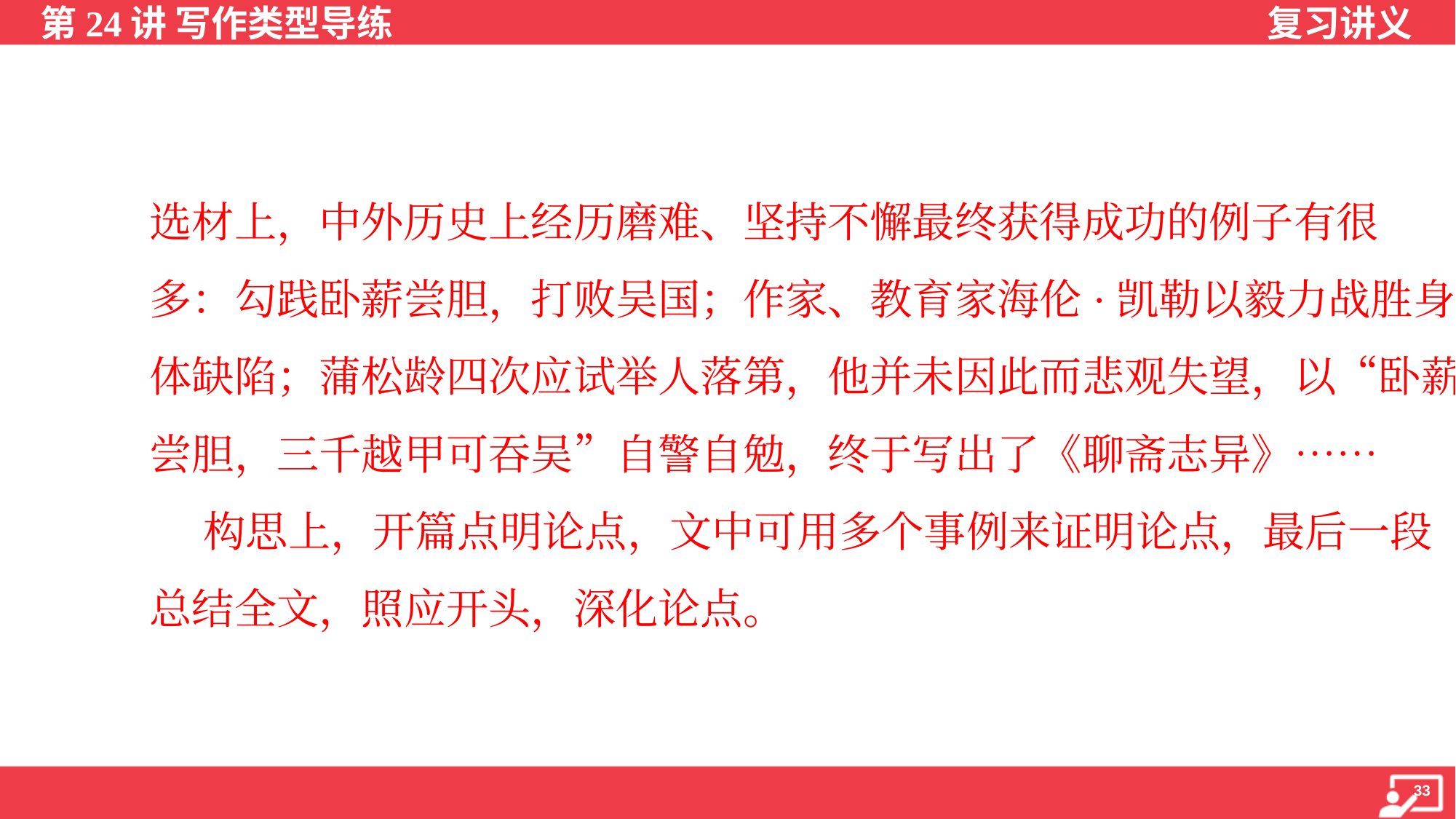

选材上，中外历史上经历磨难、坚持不懈最终获得成功的例子有很
多：勾践卧薪尝胆，打败吴国；作家、教育家海伦·凯勒以毅力战胜身
体缺陷；蒲松龄四次应试举人落第，他并未因此而悲观失望，以“卧薪
尝胆，三千越甲可吞吴”自警自勉，终于写出了《聊斋志异》……
    构思上，开篇点明论点，文中可用多个事例来证明论点，最后一段
总结全文，照应开头，深化论点。